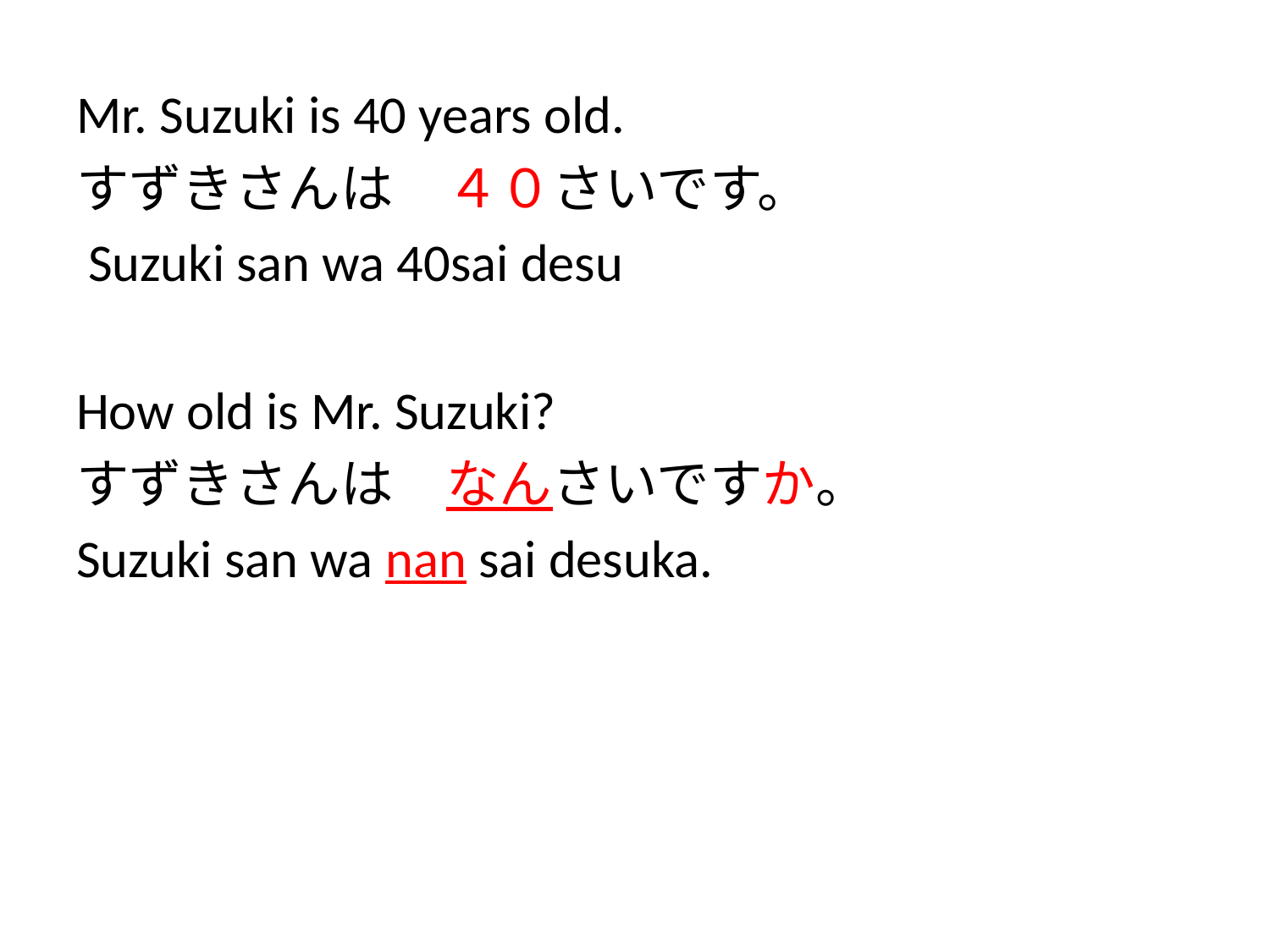

#
Mr. Suzuki is 40 years old.
すずきさんは　４０さいです。
 Suzuki san wa 40sai desu

How old is Mr. Suzuki?
すずきさんは　なんさいですか。
Suzuki san wa nan sai desuka.